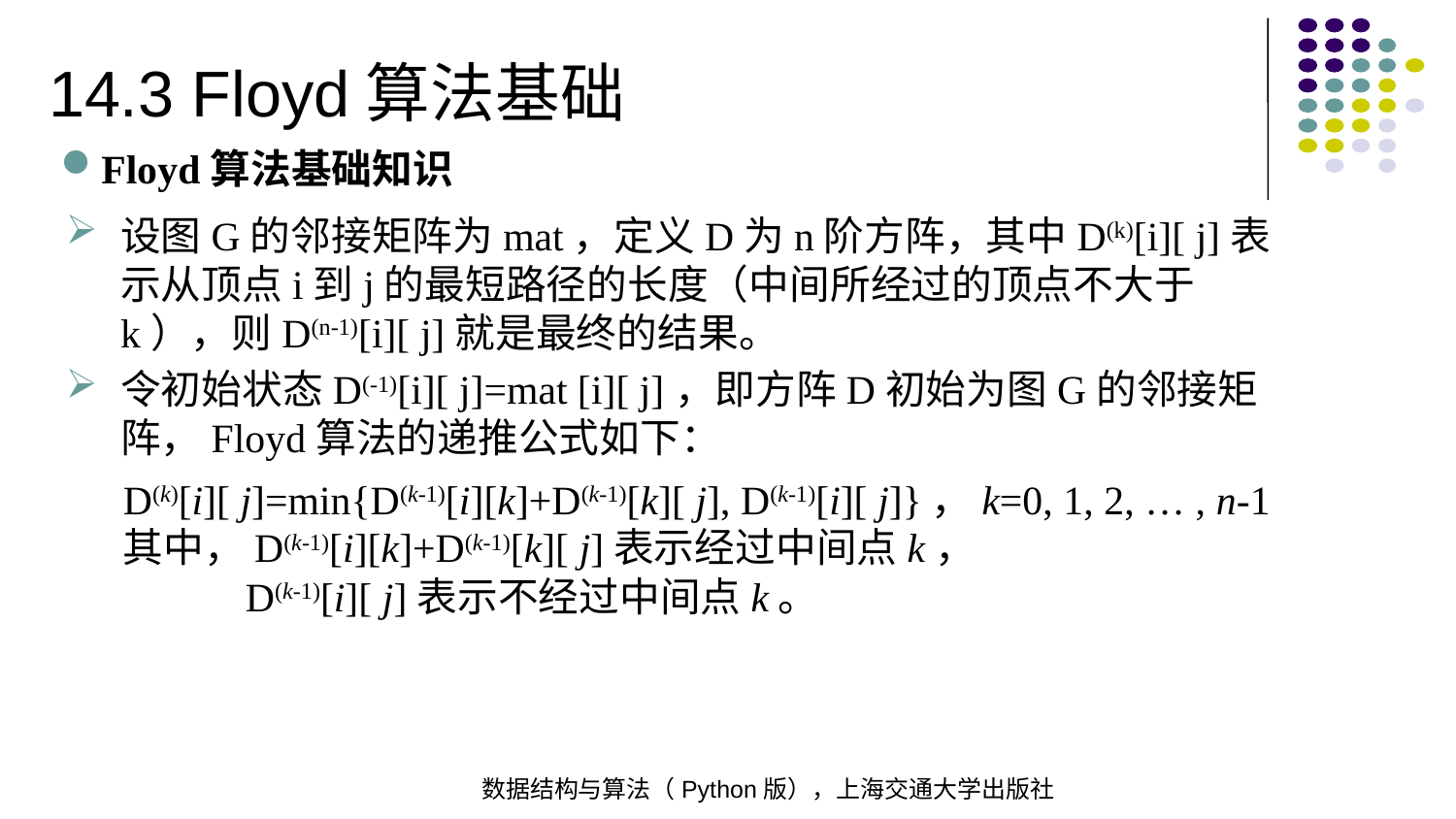

14.3 Floyd算法基础
Floyd算法基础知识
设图G的邻接矩阵为mat，定义D为n阶方阵，其中D(k)[i][ j]表示从顶点i到j的最短路径的长度（中间所经过的顶点不大于k），则D(n-1)[i][ j]就是最终的结果。
令初始状态D(-1)[i][ j]=mat [i][ j]，即方阵D初始为图G的邻接矩阵，Floyd算法的递推公式如下：
D(k)[i][ j]=min{D(k-1)[i][k]+D(k-1)[k][ j], D(k-1)[i][ j]}，k=0, 1, 2, … , n-1
其中，D(k-1)[i][k]+D(k-1)[k][ j]表示经过中间点k，
            D(k-1)[i][ j]表示不经过中间点k。